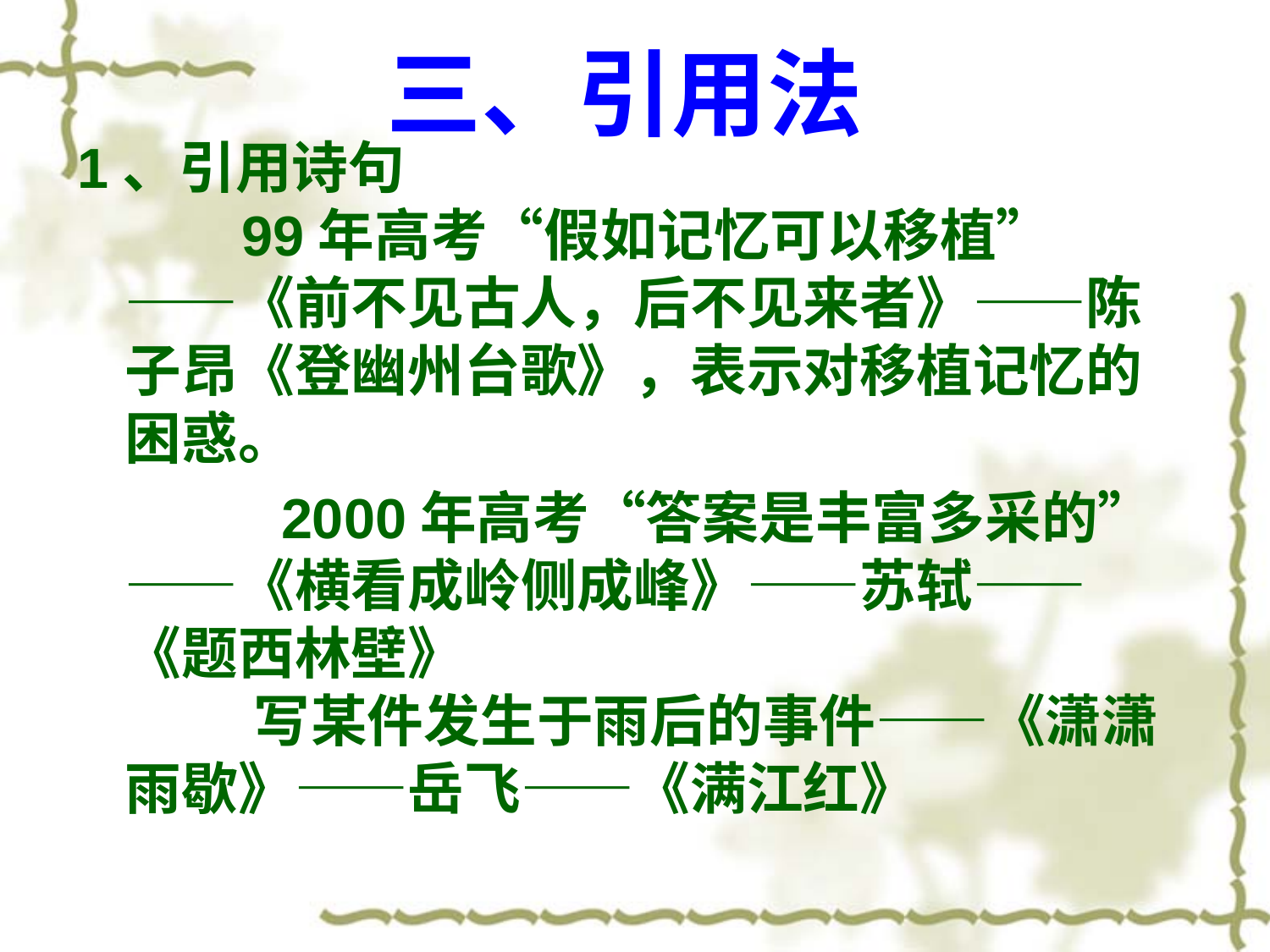

# 三、引用法
1、引用诗句
        99年高考“假如记忆可以移植”——《前不见古人，后不见来者》——陈子昂《登幽州台歌》，表示对移植记忆的困惑。
             2000年高考“答案是丰富多采的”——《横看成岭侧成峰》——苏轼——《题西林壁》
          写某件发生于雨后的事件——《潇潇雨歇》——岳飞——《满江红》
175